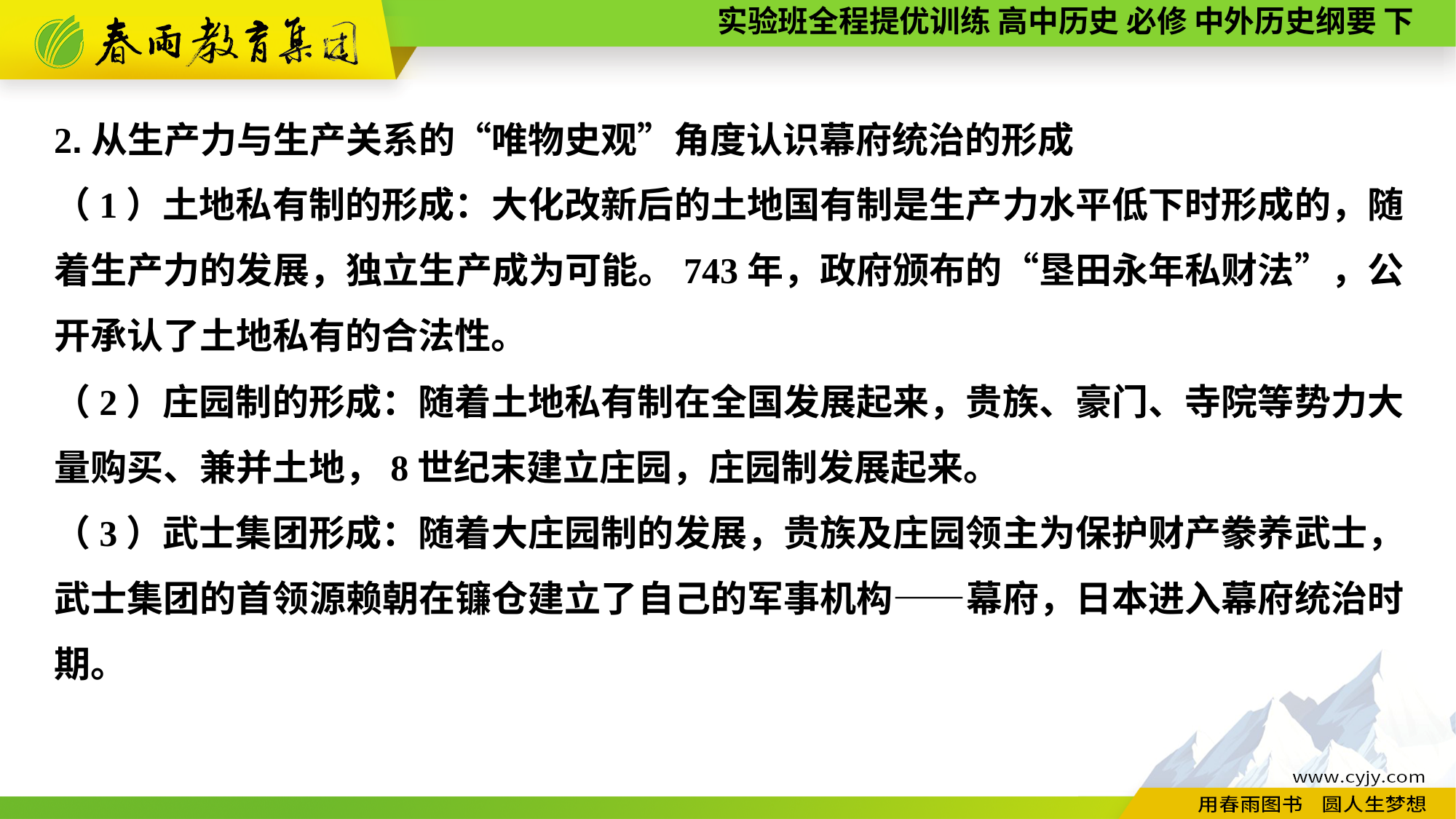

2.从生产力与生产关系的“唯物史观”角度认识幕府统治的形成
（1）土地私有制的形成：大化改新后的土地国有制是生产力水平低下时形成的，随着生产力的发展，独立生产成为可能。743年，政府颁布的“垦田永年私财法”，公开承认了土地私有的合法性。
（2）庄园制的形成：随着土地私有制在全国发展起来，贵族、豪门、寺院等势力大量购买、兼并土地，8世纪末建立庄园，庄园制发展起来。
（3）武士集团形成：随着大庄园制的发展，贵族及庄园领主为保护财产豢养武士，武士集团的首领源赖朝在镰仓建立了自己的军事机构——幕府，日本进入幕府统治时期。